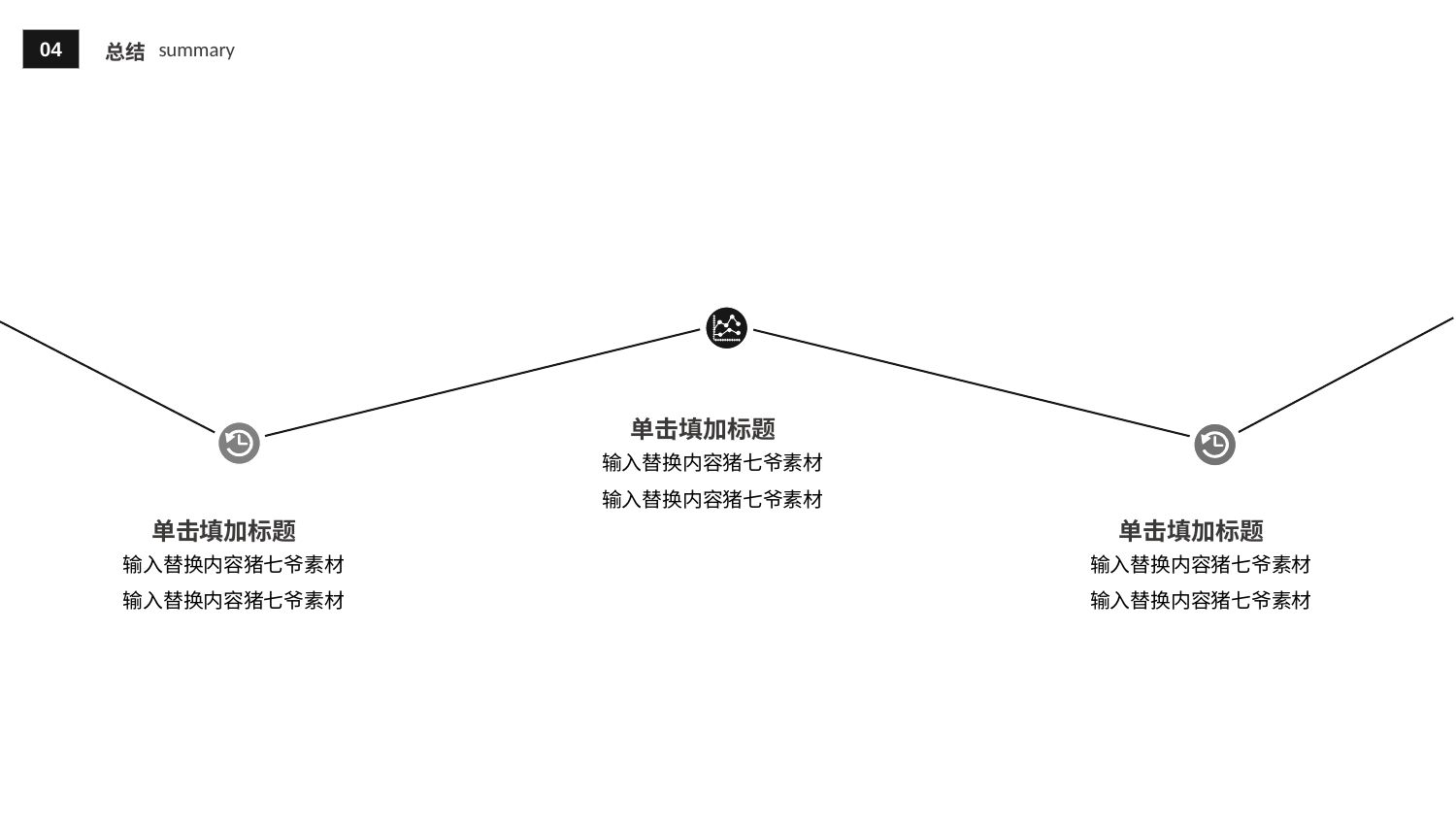

04
summary
总结

单击填加标题

输入替换内容猪七爷素材
输入替换内容猪七爷素材
单击填加标题
单击填加标题
输入替换内容猪七爷素材
输入替换内容猪七爷素材
输入替换内容猪七爷素材
输入替换内容猪七爷素材